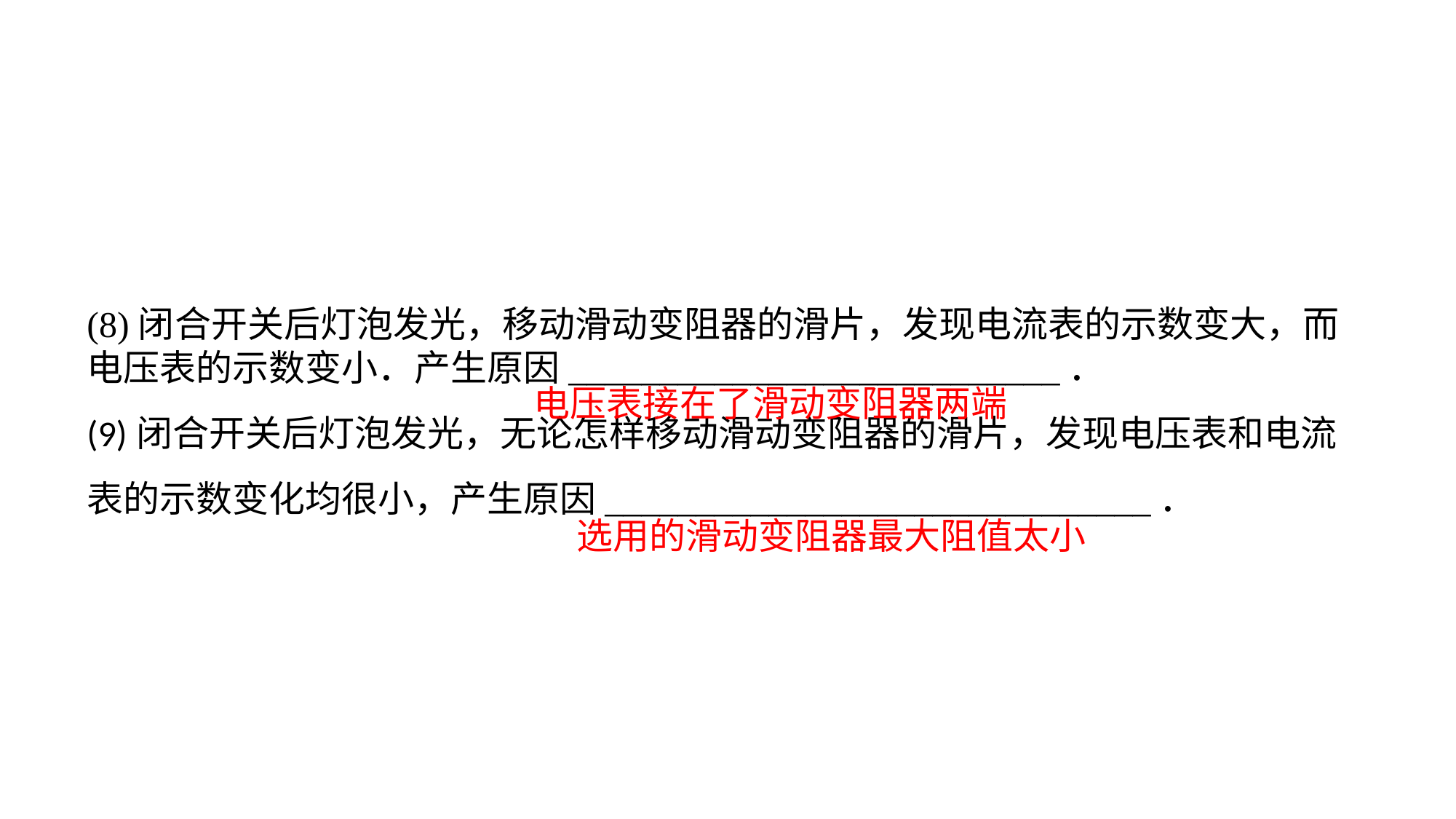

(8)闭合开关后灯泡发光，移动滑动变阻器的滑片，发现电流表的示数变大，而电压表的示数变小．产生原因___________________________．(9)闭合开关后灯泡发光，无论怎样移动滑动变阻器的滑片，发现电压表和电流表的示数变化均很小，产生原因______________________________．
电压表接在了滑动变阻器两端
选用的滑动变阻器最大阻值太小